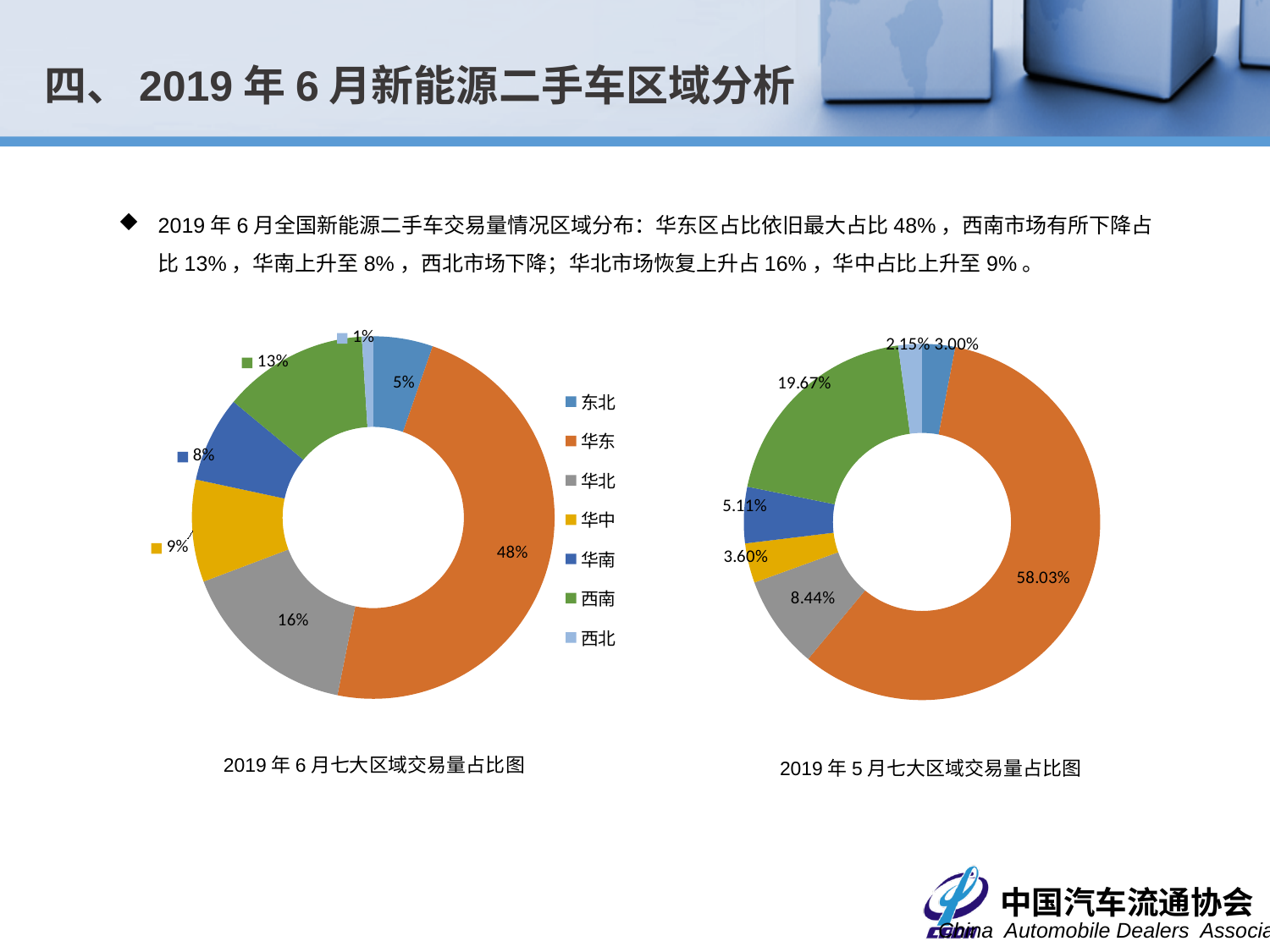

四、2019年6月新能源二手车区域分析
2019年6月全国新能源二手车交易量情况区域分布：华东区占比依旧最大占比48%，西南市场有所下降占比13%，华南上升至8%，西北市场下降；华北市场恢复上升占16%，华中占比上升至9%。

### Chart

| Category |  |
|---|---|
| 东北 | 178.0 |
| 华东 | 1601.0 |
| 华北 | 538.0 |
| 华中 | 305.0 |
| 华南 | 256.0 |
| 西南 | 434.0 |
| 西北 | 34.0 |

### Chart

| Category |  |
|---|---|
| 东北 | 137.0 |
| 华东 | 2646.0 |
| 华北 | 385.0 |
| 华中 | 164.0 |
| 华南 | 233.0 |
| 西南 | 897.0 |
| 西北 | 98.0 |
2019年6月七大区域交易量占比图
2019年5月七大区域交易量占比图